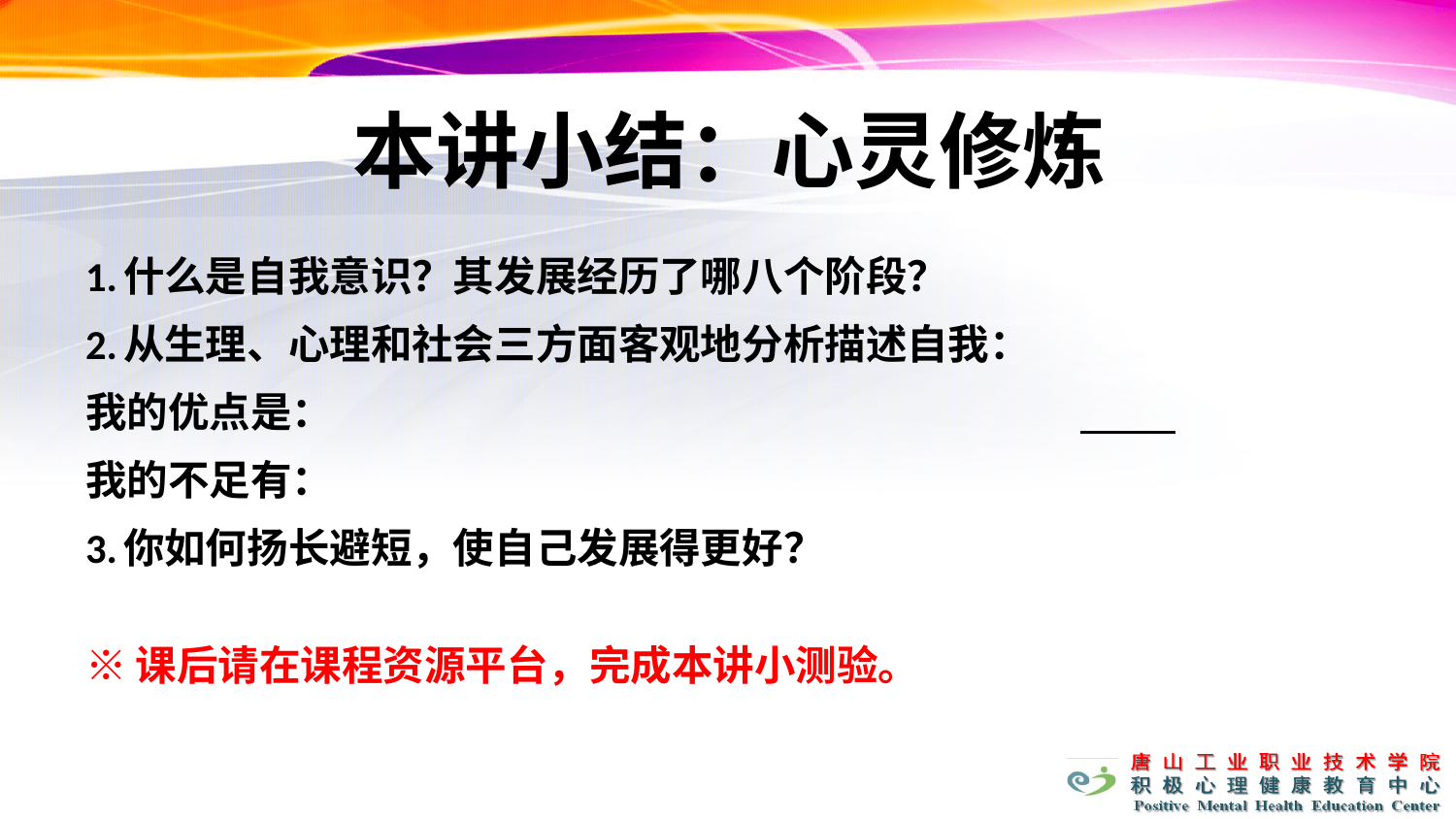

本讲小结：心灵修炼
1.什么是自我意识？其发展经历了哪八个阶段？
2.从生理、心理和社会三方面客观地分析描述自我：
我的优点是：
我的不足有：
3.你如何扬长避短，使自己发展得更好？

※课后请在课程资源平台，完成本讲小测验。